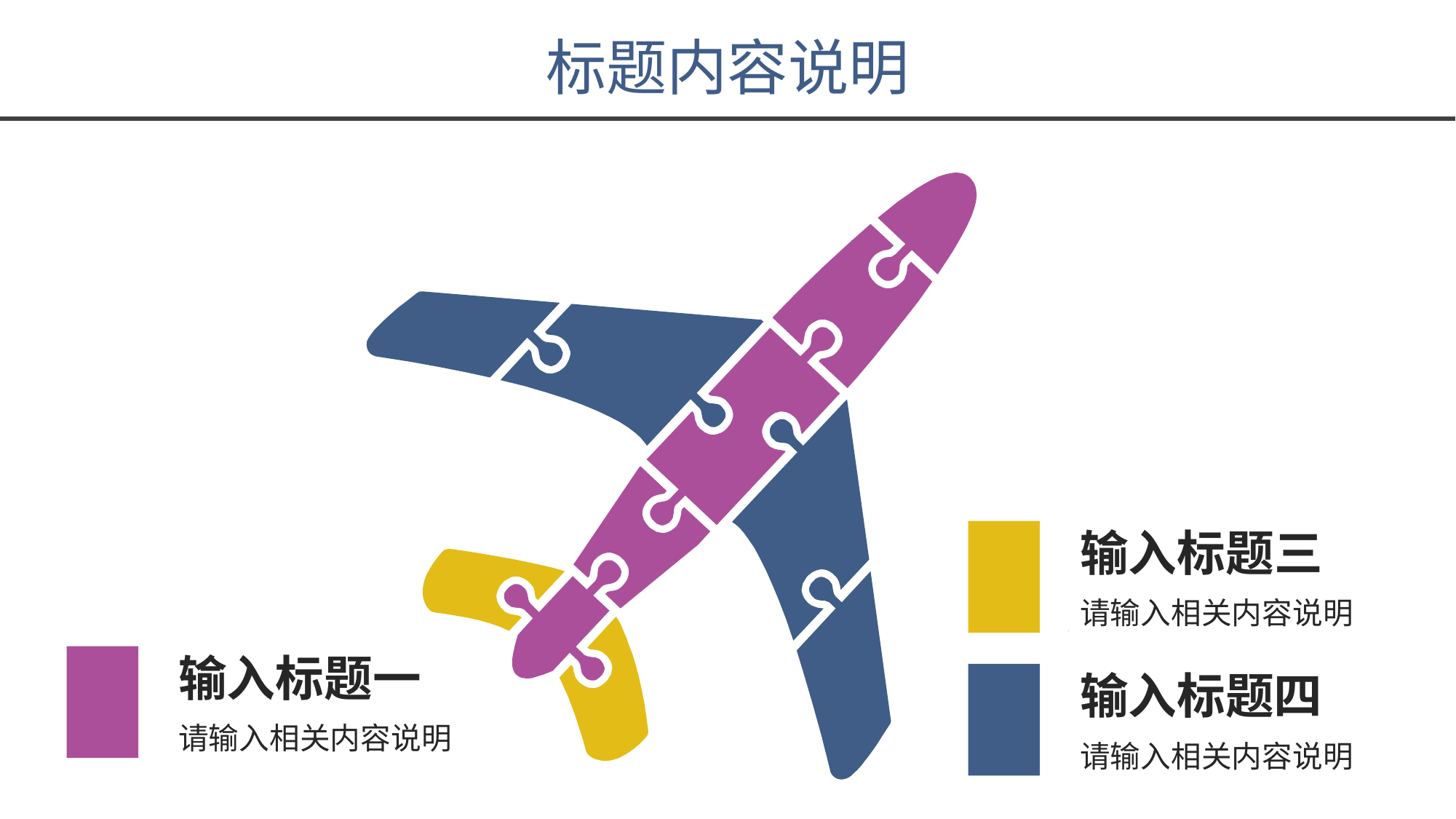

# 标题内容说明

输入标题三
请输入相关内容说明

输入标题一
请输入相关内容说明

输入标题四
请输入相关内容说明